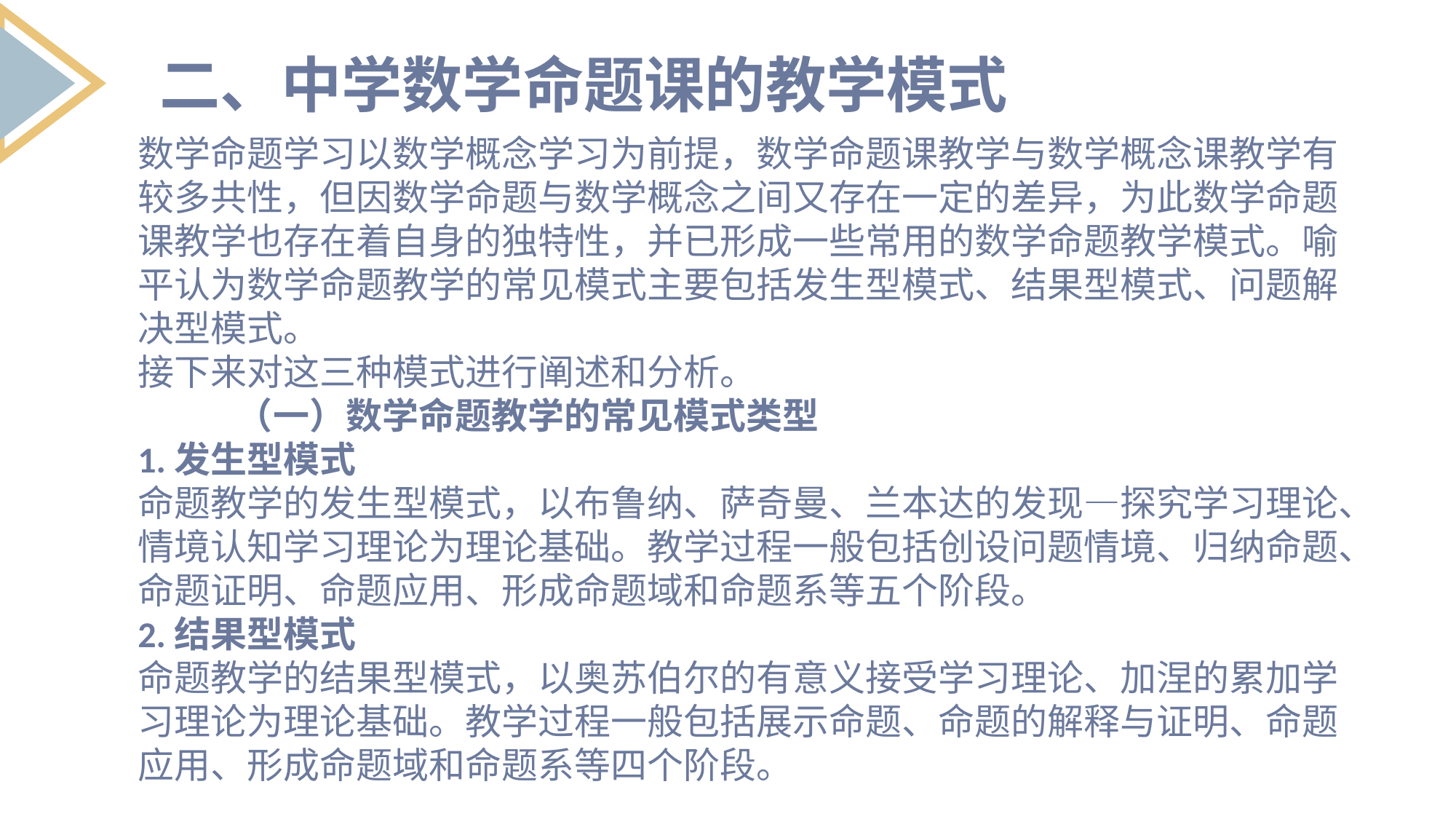

二、中学数学命题课的教学模式

数学命题学习以数学概念学习为前提，数学命题课教学与数学概念课教学有较多共性，但因数学命题与数学概念之间又存在一定的差异，为此数学命题课教学也存在着自身的独特性，并已形成一些常用的数学命题教学模式。喻平认为数学命题教学的常见模式主要包括发生型模式、结果型模式、问题解决型模式。
接下来对这三种模式进行阐述和分析。
           （一）数学命题教学的常见模式类型
1.发生型模式
命题教学的发生型模式，以布鲁纳、萨奇曼、兰本达的发现—探究学习理论、情境认知学习理论为理论基础。教学过程一般包括创设问题情境、归纳命题、命题证明、命题应用、形成命题域和命题系等五个阶段。
2.结果型模式
命题教学的结果型模式，以奥苏伯尔的有意义接受学习理论、加涅的累加学习理论为理论基础。教学过程一般包括展示命题、命题的解释与证明、命题应用、形成命题域和命题系等四个阶段。